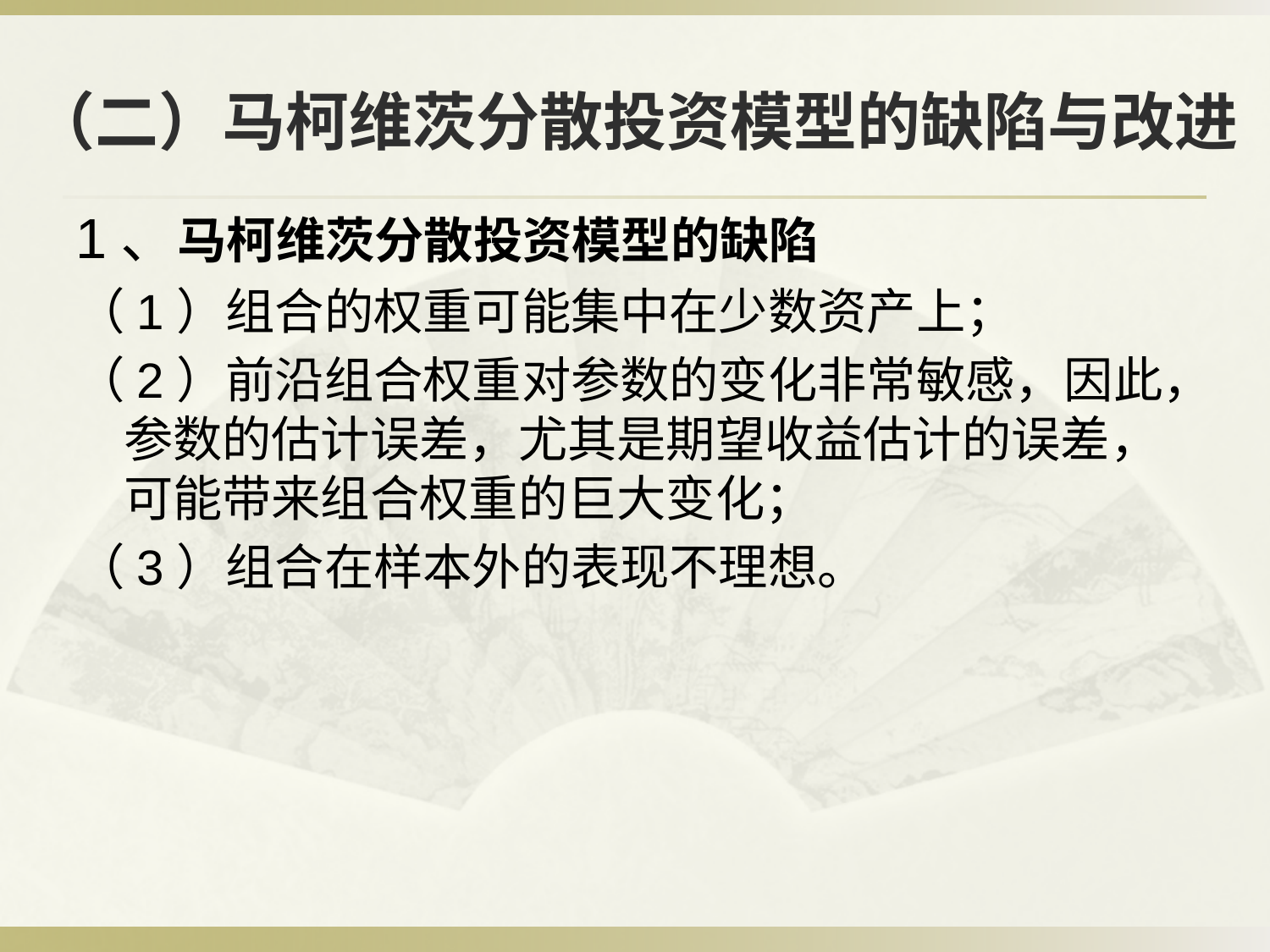

# （二）马柯维茨分散投资模型的缺陷与改进
1、马柯维茨分散投资模型的缺陷
（1）组合的权重可能集中在少数资产上；
（2）前沿组合权重对参数的变化非常敏感，因此，参数的估计误差，尤其是期望收益估计的误差，可能带来组合权重的巨大变化；
（3）组合在样本外的表现不理想。